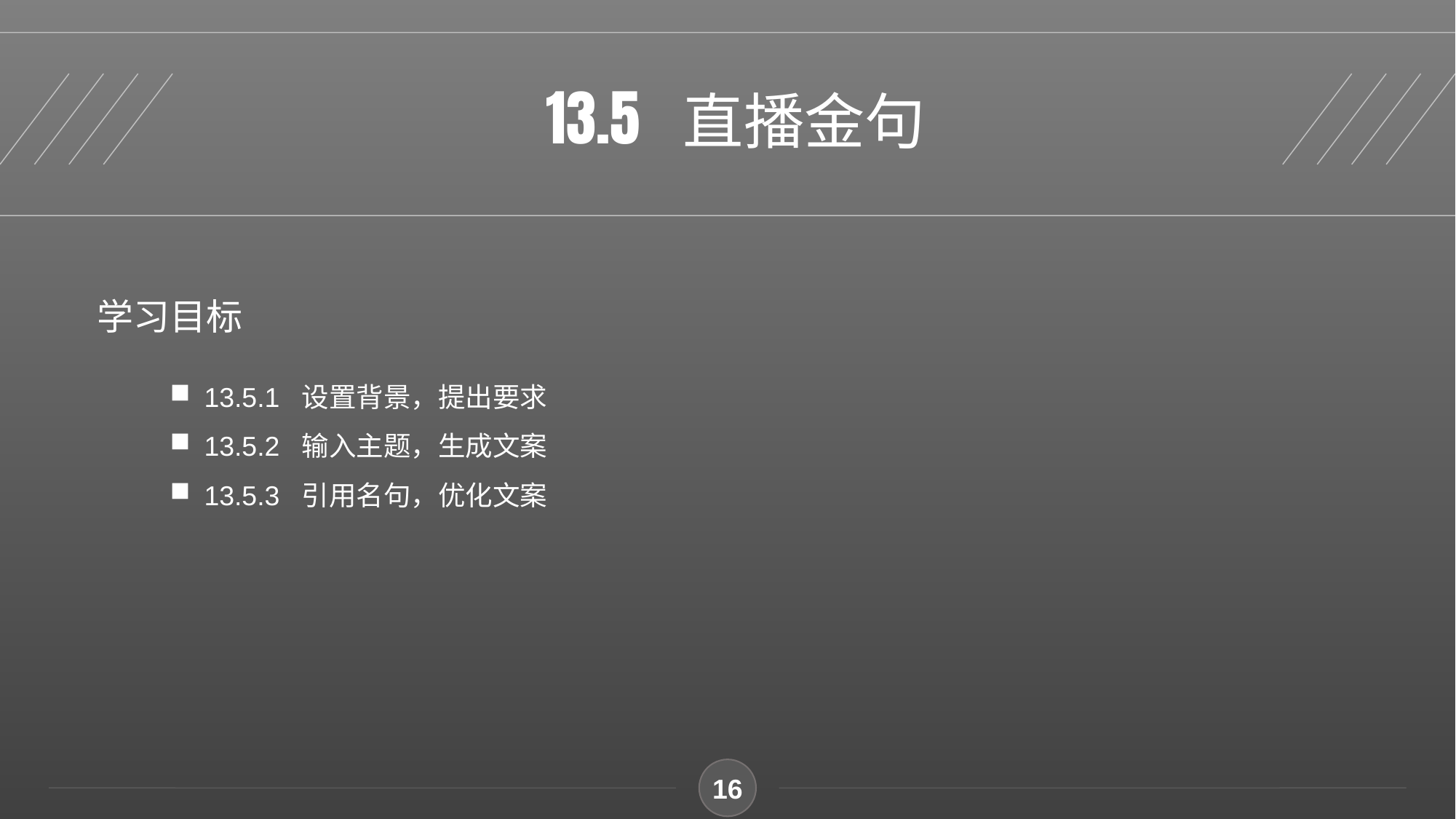

13.5  直播金句

学习目标
13.5.1  设置背景，提出要求
13.5.2  输入主题，生成文案
13.5.3  引用名句，优化文案